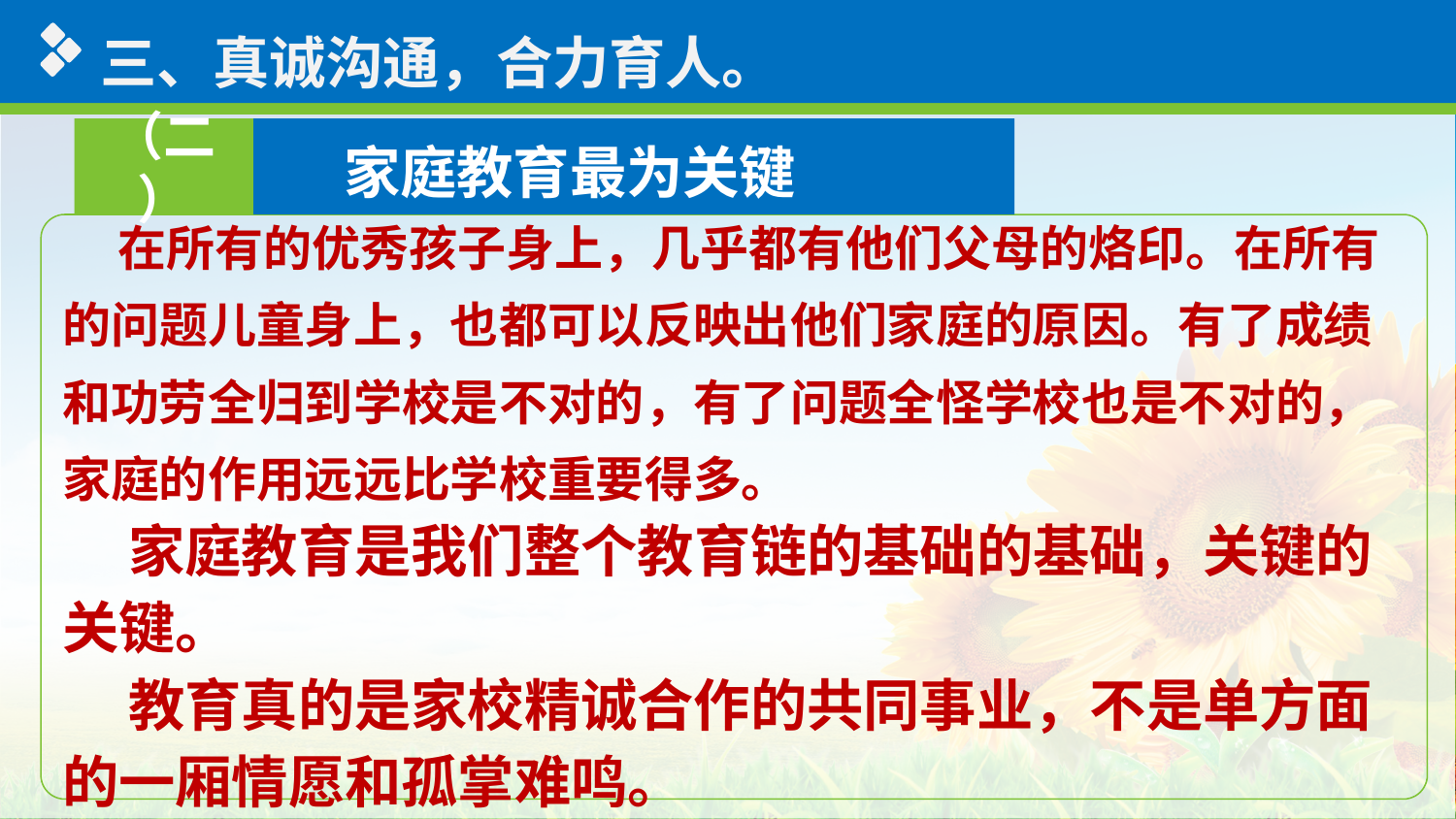

三、真诚沟通，合力育人。

（二）

家庭教育最为关键

    在所有的优秀孩子身上，几乎都有他们父母的烙印。在所有的问题儿童身上，也都可以反映出他们家庭的原因。有了成绩和功劳全归到学校是不对的，有了问题全怪学校也是不对的，家庭的作用远远比学校重要得多。
     家庭教育是我们整个教育链的基础的基础，关键的关键。
     教育真的是家校精诚合作的共同事业，不是单方面的一厢情愿和孤掌难鸣。